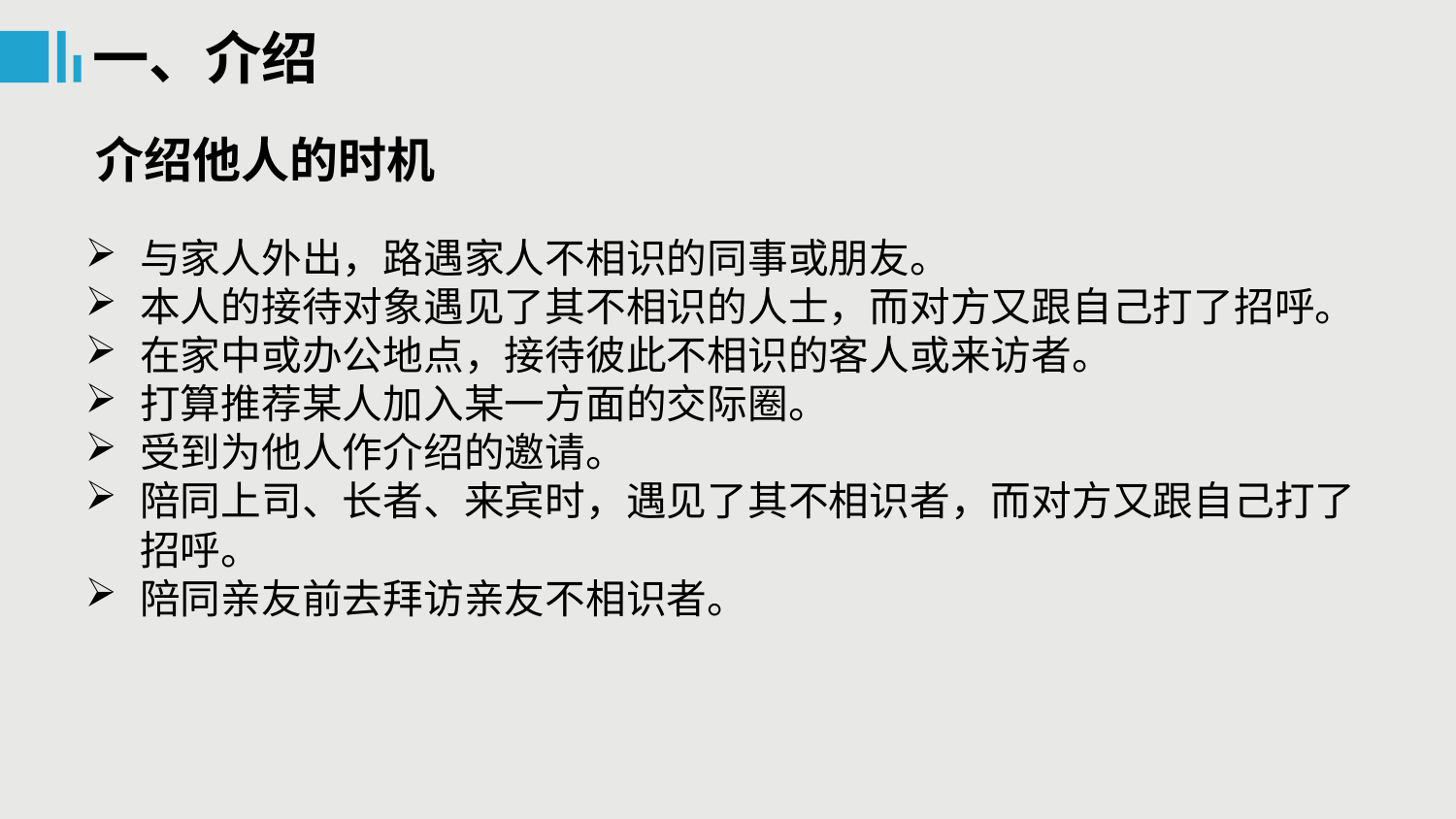

一、介绍

介绍他人的时机
与家人外出，路遇家人不相识的同事或朋友。
本人的接待对象遇见了其不相识的人士，而对方又跟自己打了招呼。
在家中或办公地点，接待彼此不相识的客人或来访者。
打算推荐某人加入某一方面的交际圈。
受到为他人作介绍的邀请。
陪同上司、长者、来宾时，遇见了其不相识者，而对方又跟自己打了招呼。
陪同亲友前去拜访亲友不相识者。